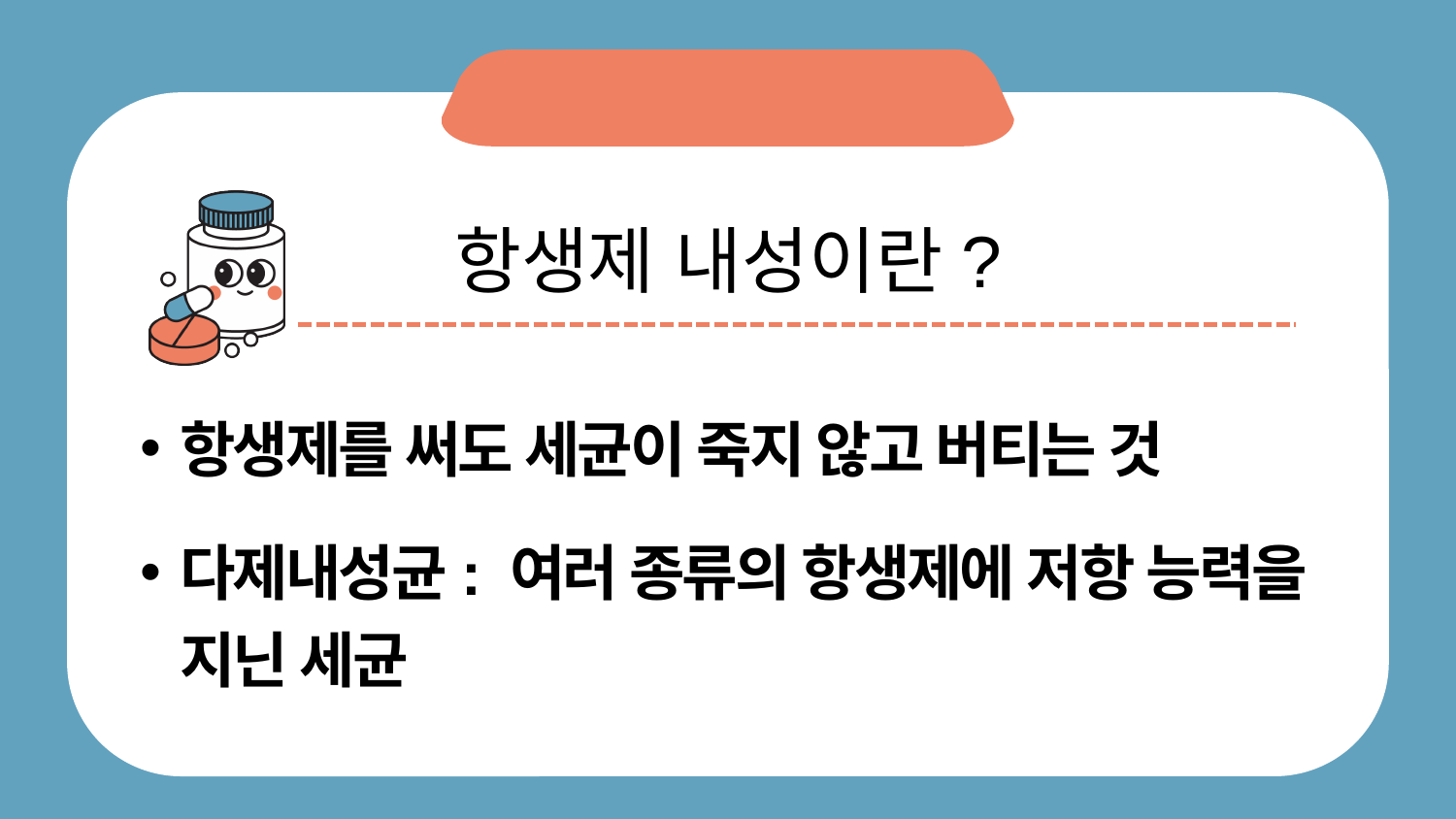

항생제 내성이란?
항생제를 써도 세균이 죽지 않고 버티는 것
다제내성균: 여러 종류의 항생제에 저항 능력을 지닌 세균